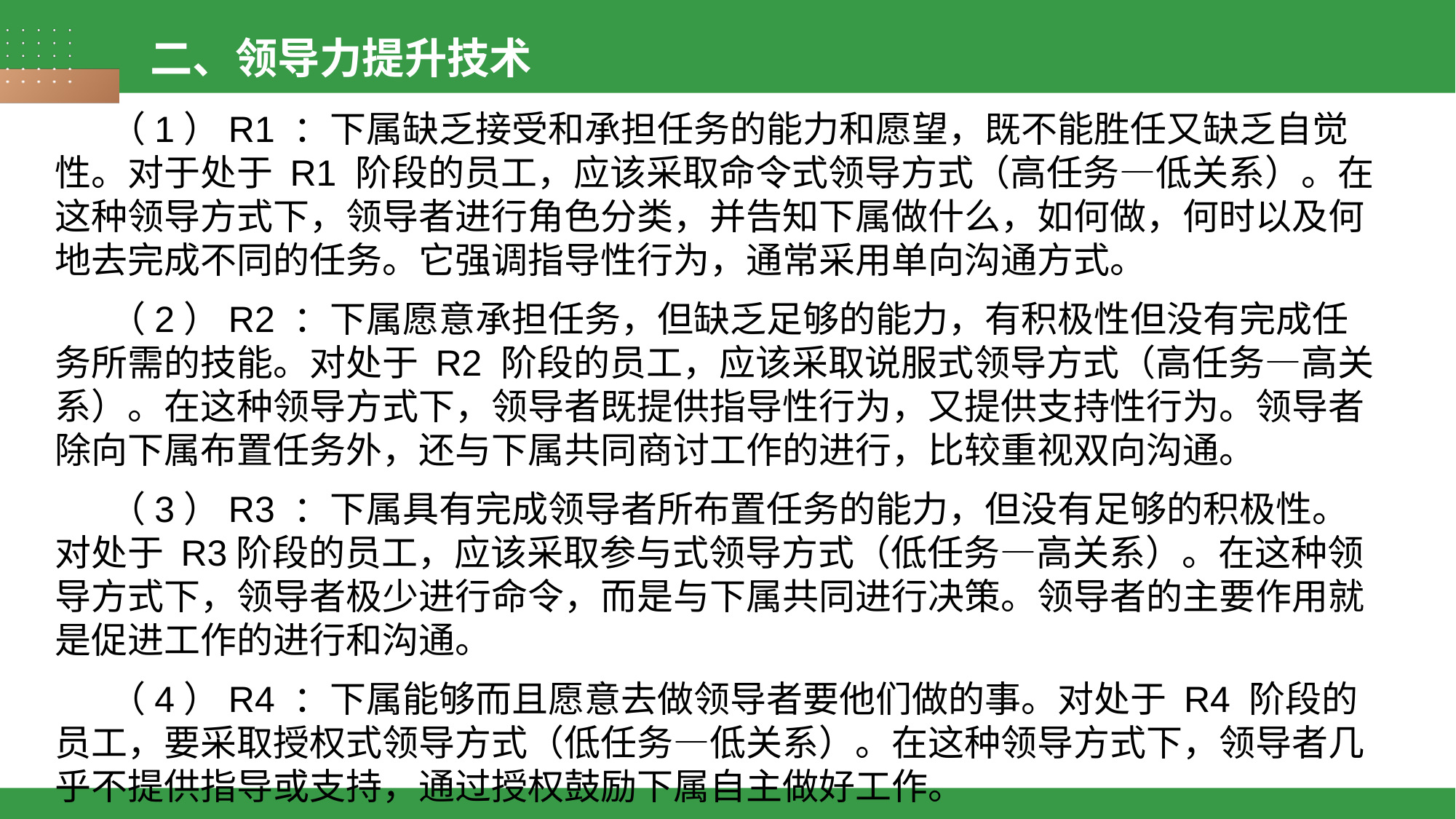

二、领导力提升技术
（1）R1 ：下属缺乏接受和承担任务的能力和愿望，既不能胜任又缺乏自觉性。对于处于 R1 阶段的员工，应该采取命令式领导方式（高任务—低关系）。在这种领导方式下，领导者进行角色分类，并告知下属做什么，如何做，何时以及何地去完成不同的任务。它强调指导性行为，通常采用单向沟通方式。
（2）R2 ：下属愿意承担任务，但缺乏足够的能力，有积极性但没有完成任务所需的技能。对处于 R2 阶段的员工，应该采取说服式领导方式（高任务—高关系）。在这种领导方式下，领导者既提供指导性行为，又提供支持性行为。领导者除向下属布置任务外，还与下属共同商讨工作的进行，比较重视双向沟通。
（3）R3 ：下属具有完成领导者所布置任务的能力，但没有足够的积极性。对处于 R3阶段的员工，应该采取参与式领导方式（低任务—高关系）。在这种领导方式下，领导者极少进行命令，而是与下属共同进行决策。领导者的主要作用就是促进工作的进行和沟通。
（4）R4 ：下属能够而且愿意去做领导者要他们做的事。对处于 R4 阶段的员工，要采取授权式领导方式（低任务—低关系）。在这种领导方式下，领导者几乎不提供指导或支持，通过授权鼓励下属自主做好工作。